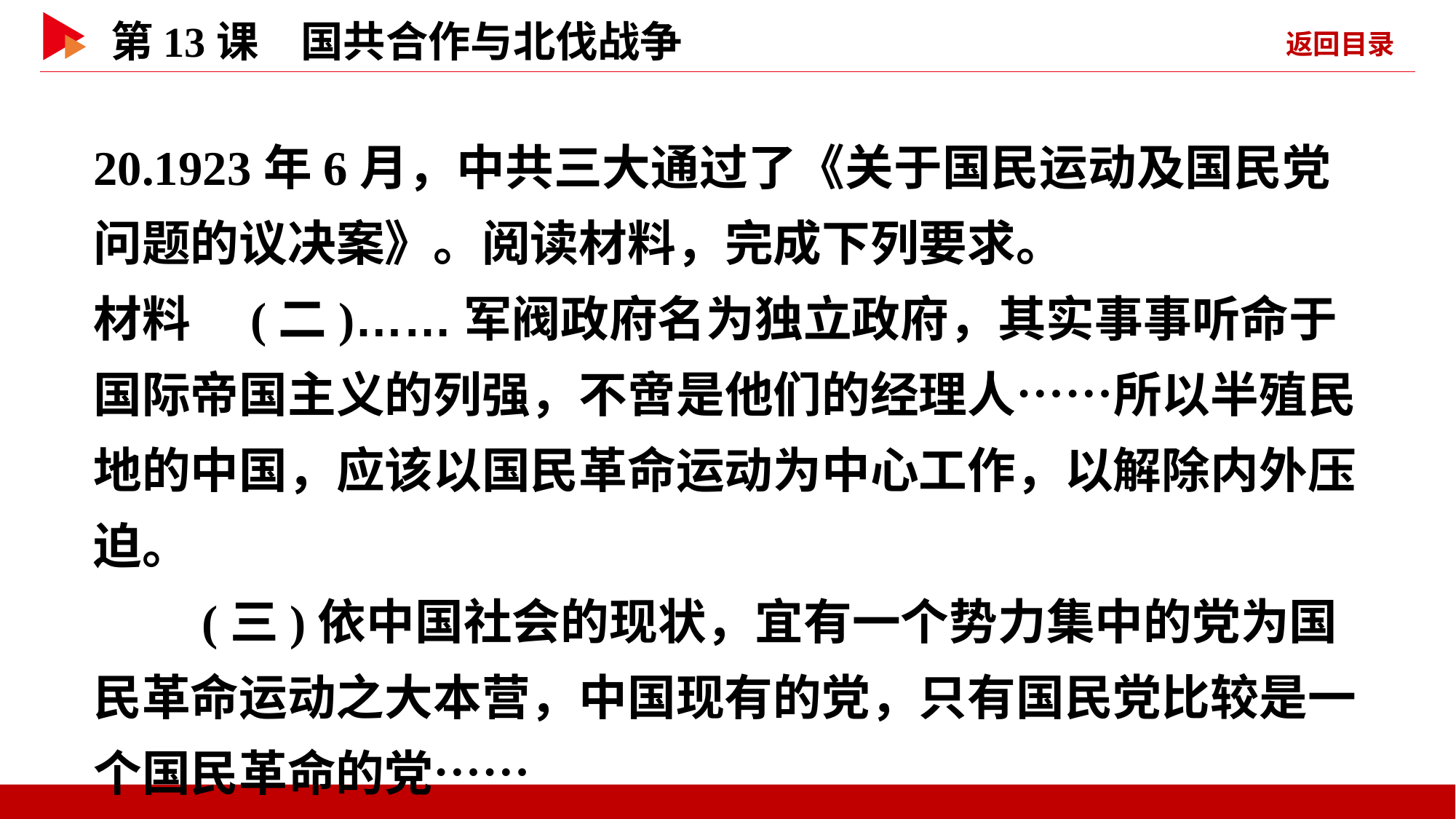

20.1923年6月，中共三大通过了《关于国民运动及国民党问题的议决案》。阅读材料，完成下列要求。
材料　(二)……军阀政府名为独立政府，其实事事听命于国际帝国主义的列强，不啻是他们的经理人……所以半殖民地的中国，应该以国民革命运动为中心工作，以解除内外压迫。
　　(三)依中国社会的现状，宜有一个势力集中的党为国民革命运动之大本营，中国现有的党，只有国民党比较是一个国民革命的党……